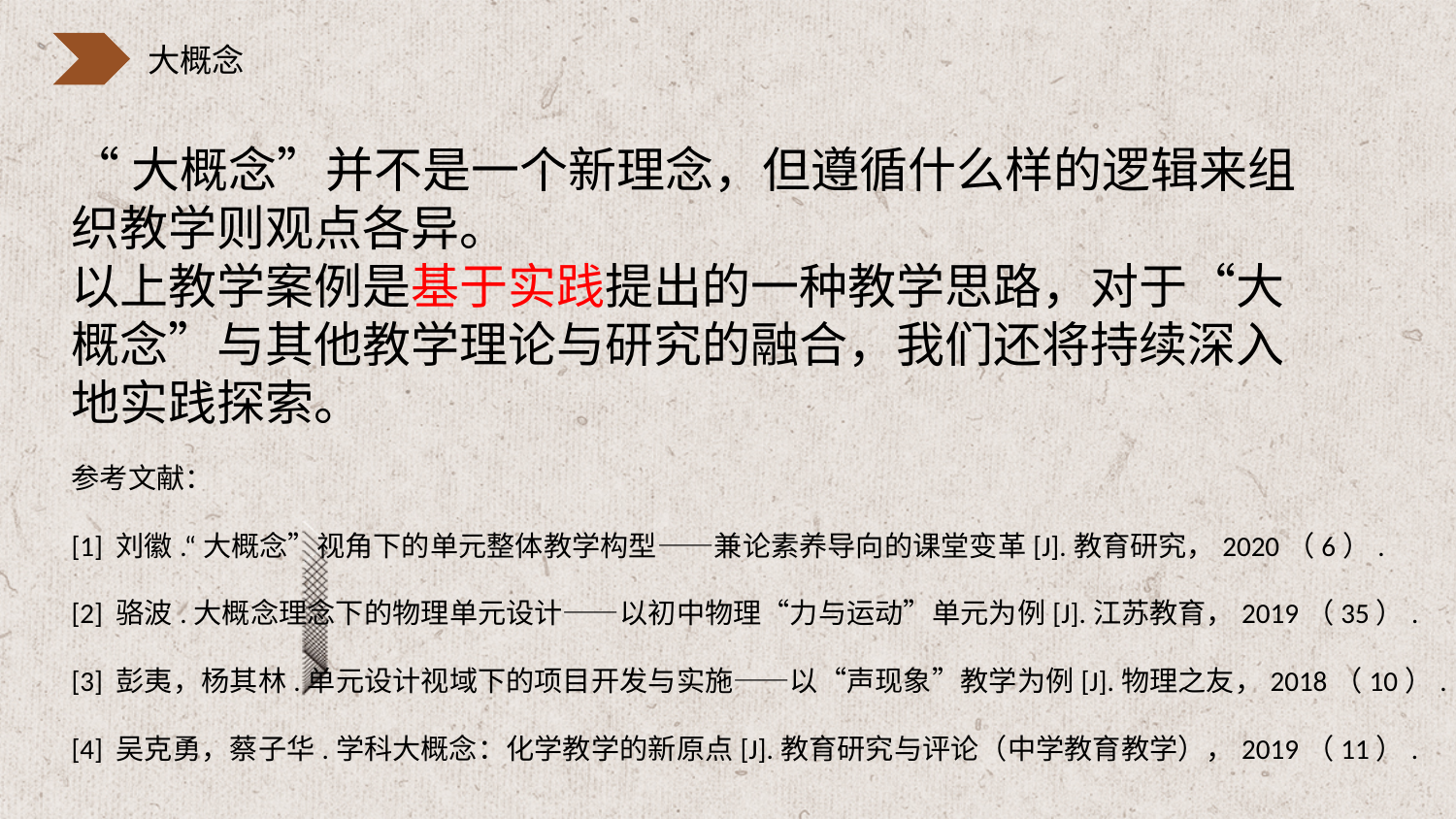

“大概念”并不是一个新理念，但遵循什么样的逻辑来组织教学则观点各异。
以上教学案例是基于实践提出的一种教学思路，对于“大概念”与其他教学理论与研究的融合，我们还将持续深入地实践探索。
参考文献：

[1] 刘徽.“大概念”视角下的单元整体教学构型——兼论素养导向的课堂变革[J].教育研究，2020（6）.

[2] 骆波.大概念理念下的物理单元设计——以初中物理“力与运动”单元为例[J].江苏教育，2019（35）.

[3] 彭夷，杨其林.单元设计视域下的项目开发与实施——以“声现象”教学为例[J].物理之友，2018（10）.

[4] 吴克勇，蔡子华.学科大概念：化学教学的新原点[J].教育研究与评论（中学教育教学），2019（11）.